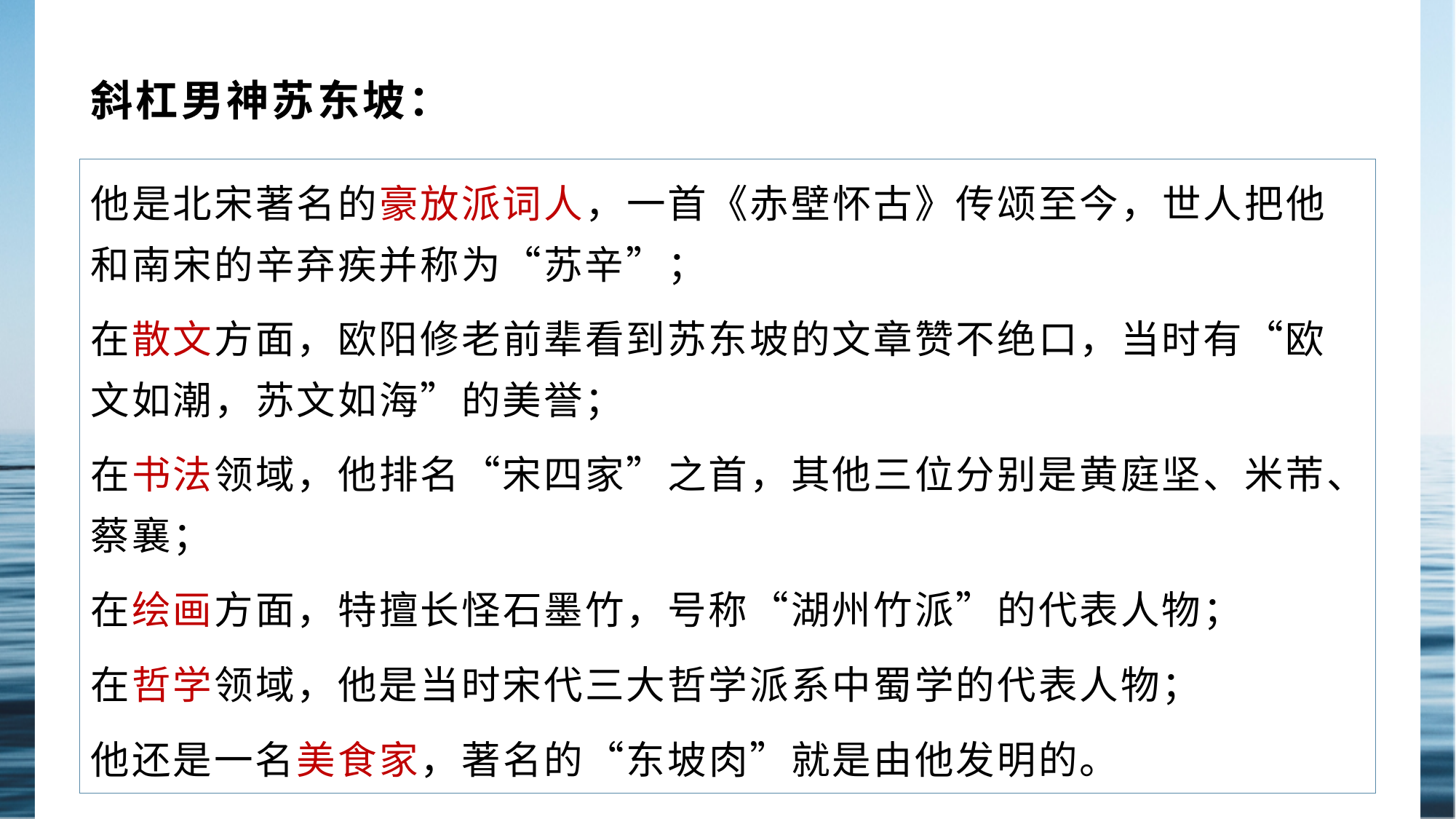

# 斜杠男神苏东坡：
他是北宋著名的豪放派词人，一首《赤壁怀古》传颂至今，世人把他和南宋的辛弃疾并称为“苏辛”；
在散文方面，欧阳修老前辈看到苏东坡的文章赞不绝口，当时有“欧文如潮，苏文如海”的美誉；
在书法领域，他排名“宋四家”之首，其他三位分别是黄庭坚、米芾、蔡襄；
在绘画方面，特擅长怪石墨竹，号称“湖州竹派”的代表人物；
在哲学领域，他是当时宋代三大哲学派系中蜀学的代表人物；
他还是一名美食家，著名的“东坡肉”就是由他发明的。